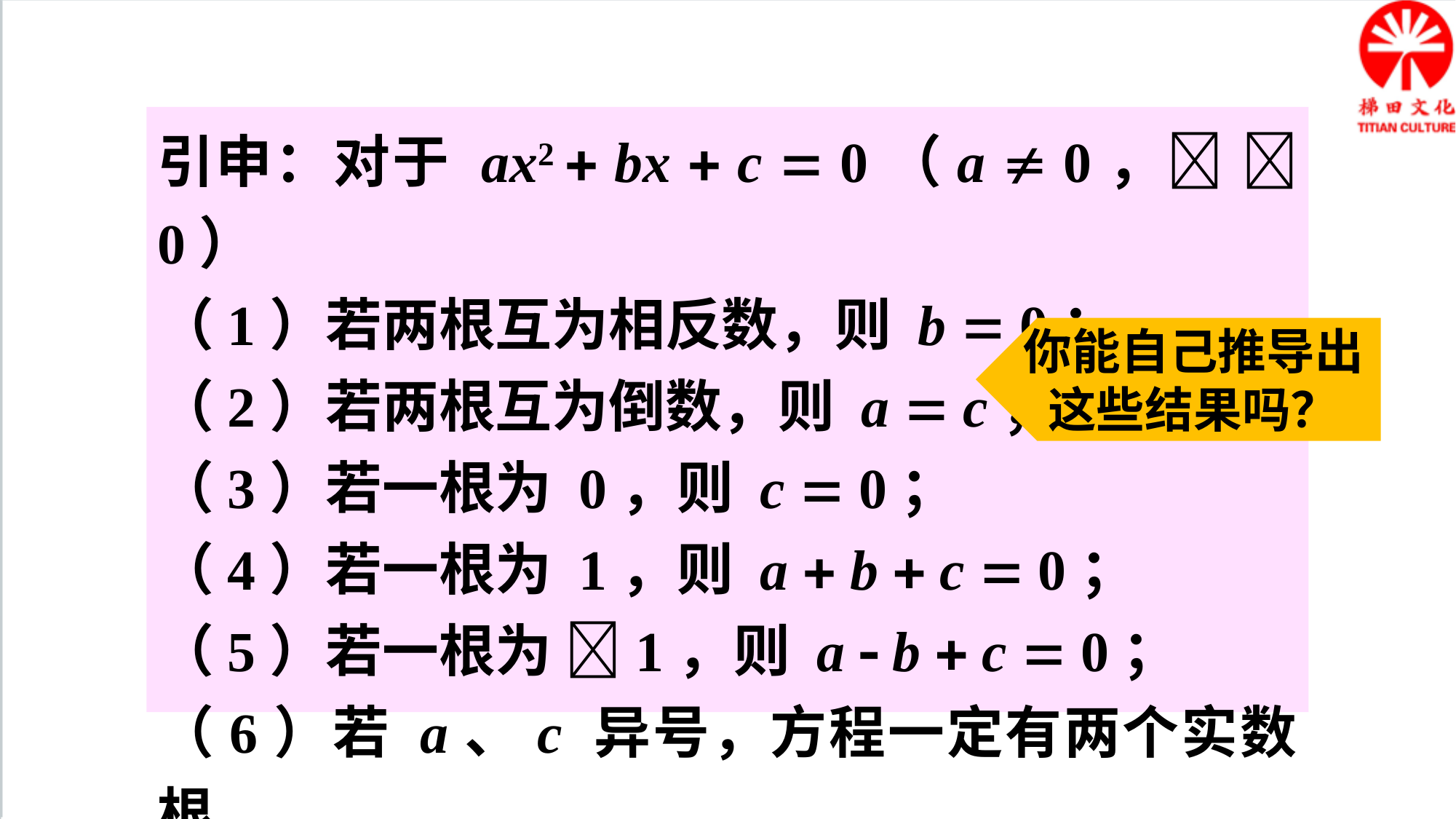

引申：对于 ax2 + bx + c = 0（a ≠ 0，Δ ≥ 0）
（1）若两根互为相反数，则 b = 0；
（2）若两根互为倒数，则 a = c；
（3）若一根为 0，则 c = 0；
（4）若一根为 1，则 a + b + c = 0；
（5）若一根为 −1，则 a − b + c = 0；
（6）若 a、c 异号，方程一定有两个实数根.
你能自己推导出这些结果吗？